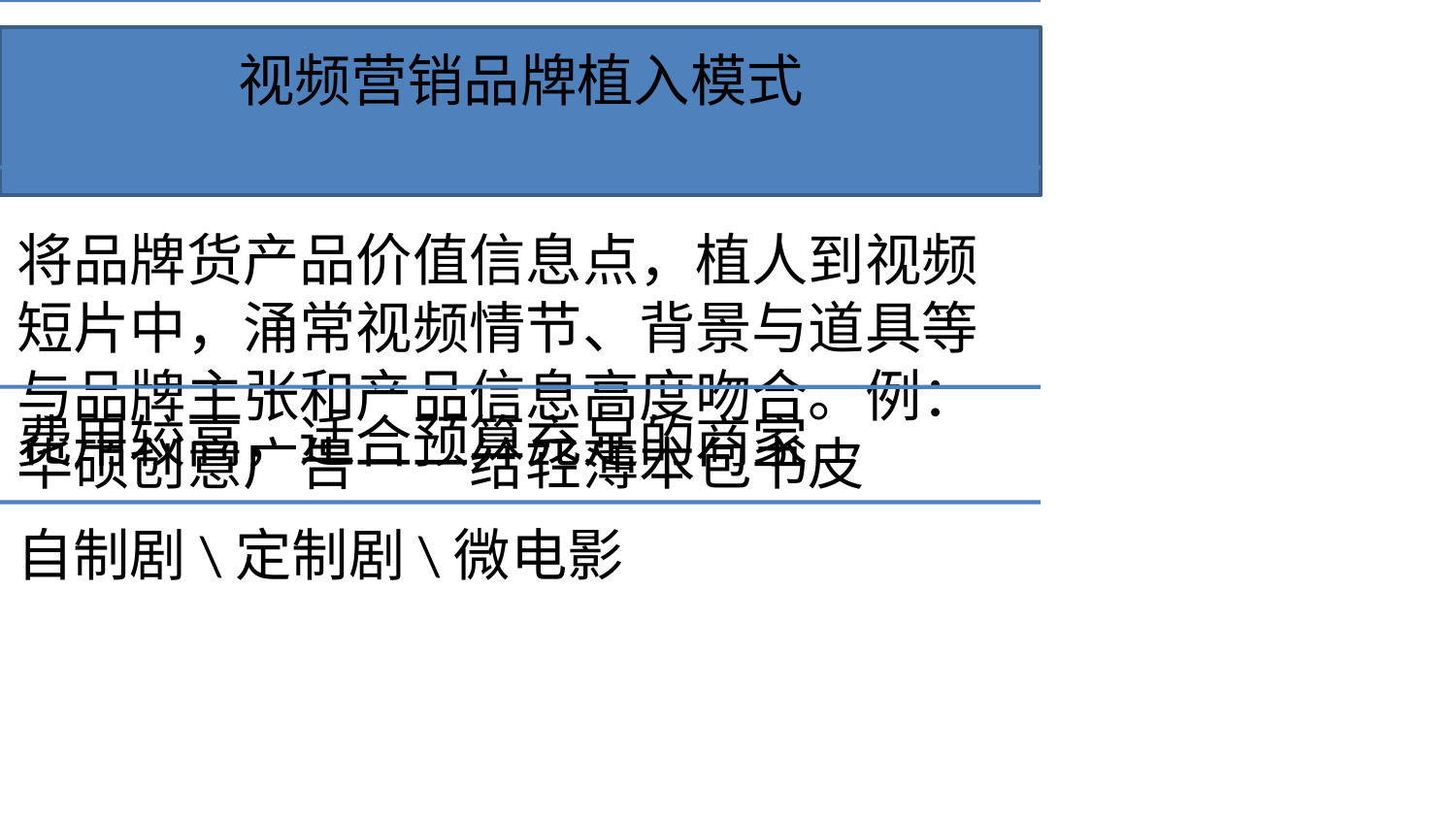

视频营销品牌植入模式
将品牌货产品价值信息点，植人到视频短片中，涌常视频情节、背景与道具等与品牌主张和产品信息高度吻合。例：华硕创意广告一一给轻薄本包书皮
费用较高，适合预算充足的商家
自制剧\定制剧\微电影